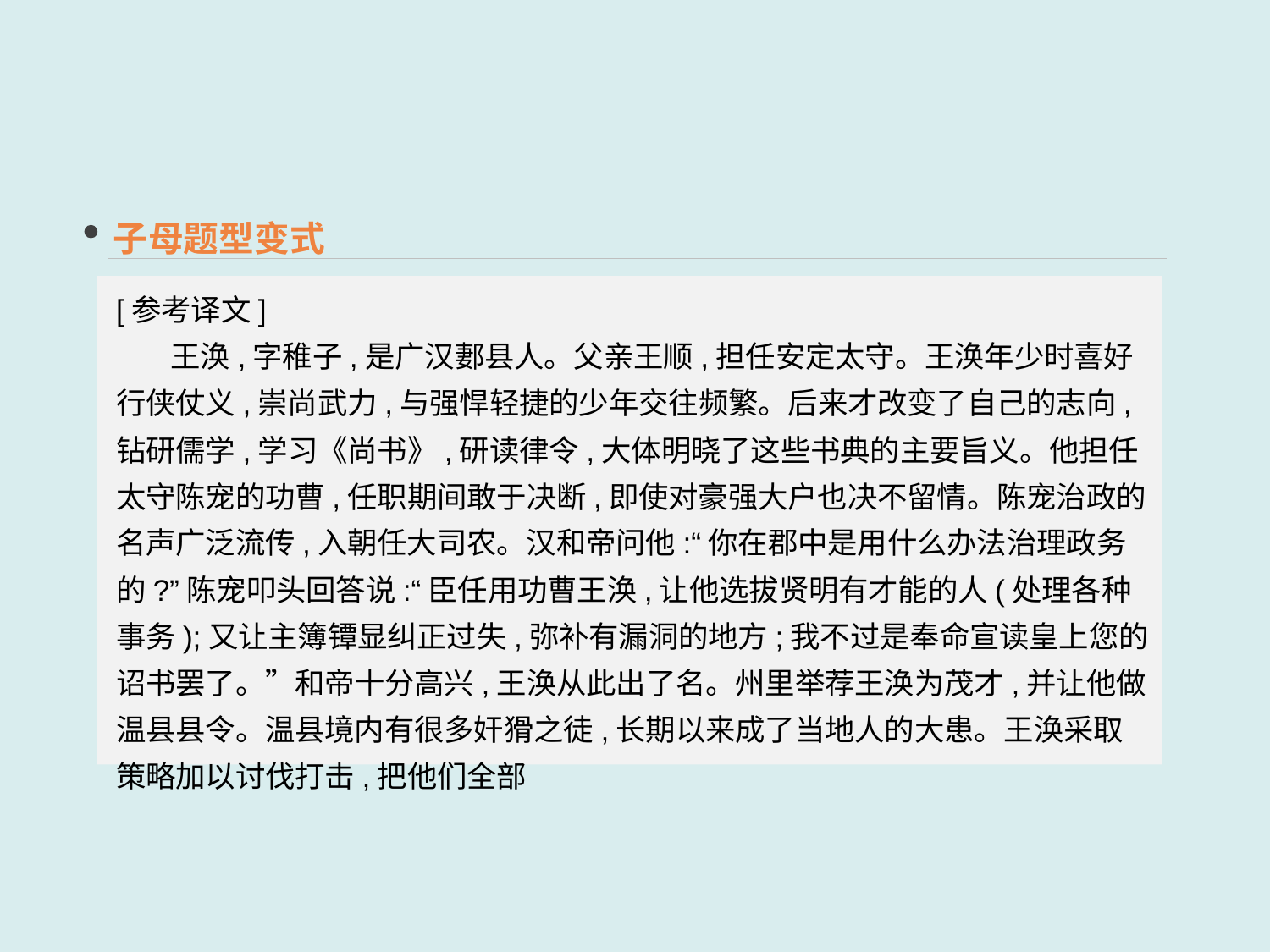

子母题型变式

[参考译文]
       王涣,字稚子,是广汉郪县人。父亲王顺,担任安定太守。王涣年少时喜好行侠仗义,崇尚武力,与强悍轻捷的少年交往频繁。后来才改变了自己的志向,钻研儒学,学习《尚书》,研读律令,大体明晓了这些书典的主要旨义。他担任太守陈宠的功曹,任职期间敢于决断,即使对豪强大户也决不留情。陈宠治政的名声广泛流传,入朝任大司农。汉和帝问他:“你在郡中是用什么办法治理政务的?”陈宠叩头回答说:“臣任用功曹王涣,让他选拔贤明有才能的人(处理各种事务);又让主簿镡显纠正过失,弥补有漏洞的地方;我不过是奉命宣读皇上您的诏书罢了。”和帝十分高兴,王涣从此出了名。州里举荐王涣为茂才,并让他做温县县令。温县境内有很多奸猾之徒,长期以来成了当地人的大患。王涣采取策略加以讨伐打击,把他们全部